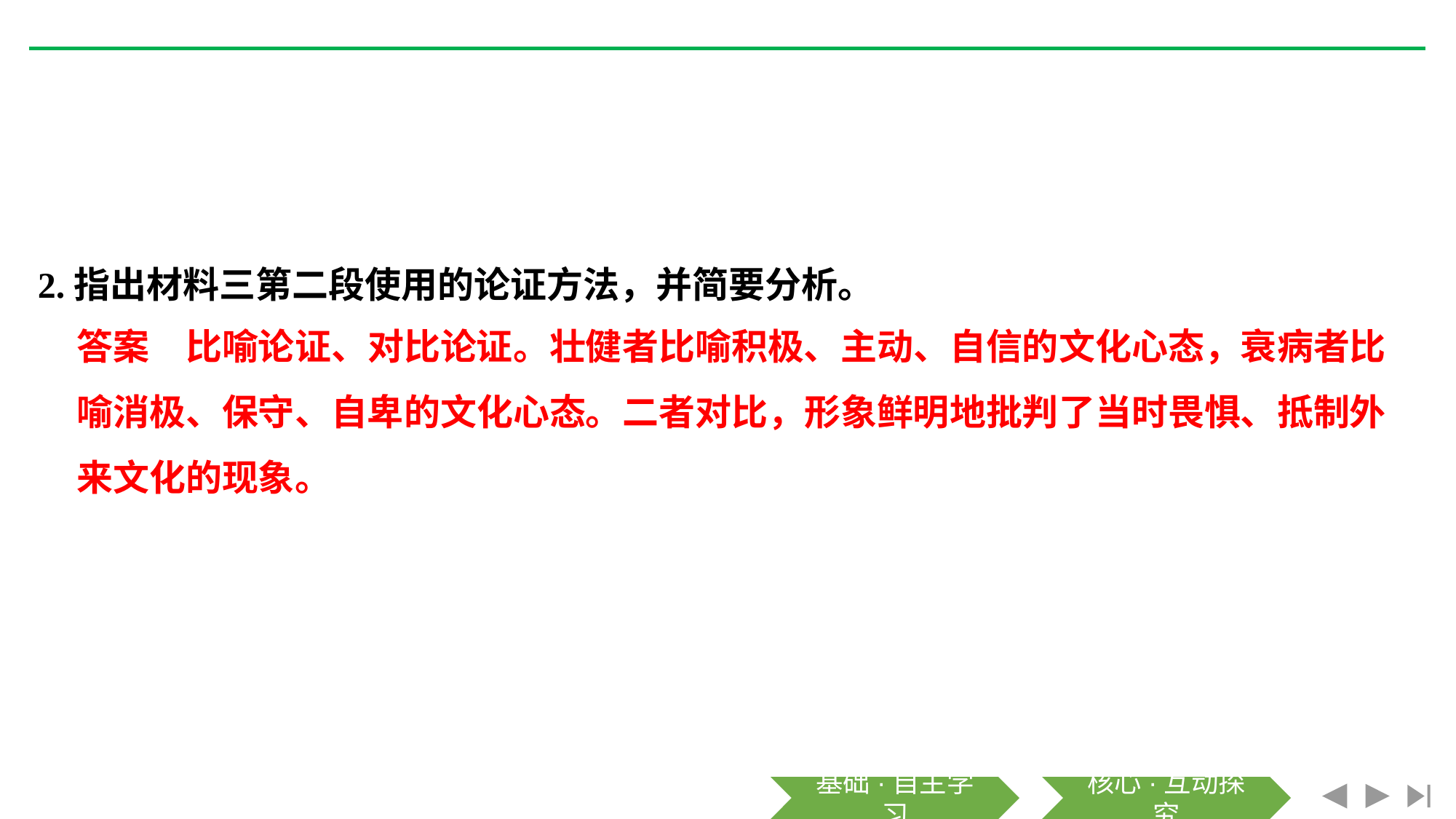

2.指出材料三第二段使用的论证方法，并简要分析。
答案　比喻论证、对比论证。壮健者比喻积极、主动、自信的文化心态，衰病者比喻消极、保守、自卑的文化心态。二者对比，形象鲜明地批判了当时畏惧、抵制外来文化的现象。